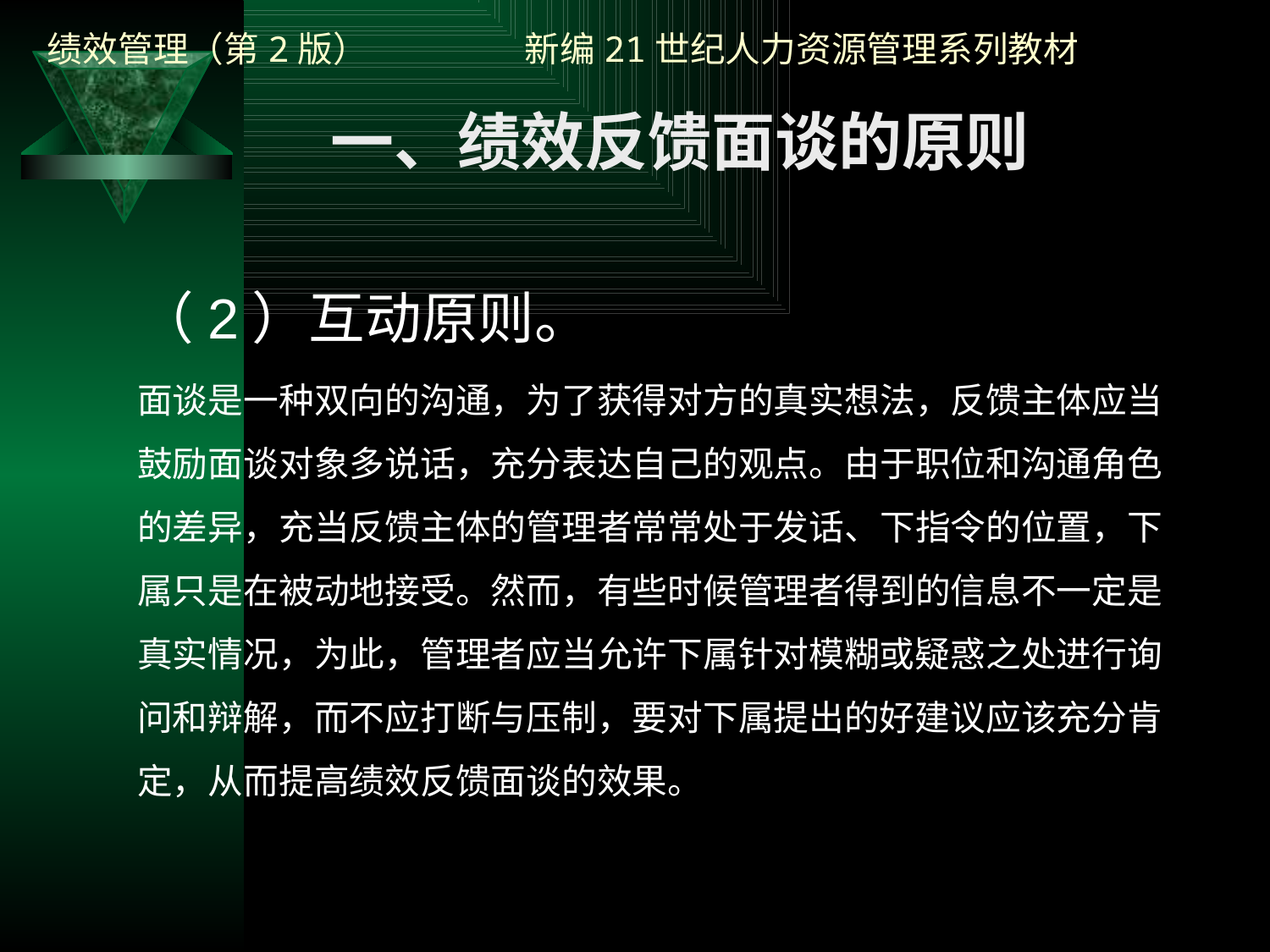

一、绩效反馈面谈的原则
（2）互动原则。
面谈是一种双向的沟通，为了获得对方的真实想法，反馈主体应当鼓励面谈对象多说话，充分表达自己的观点。由于职位和沟通角色的差异，充当反馈主体的管理者常常处于发话、下指令的位置，下属只是在被动地接受。然而，有些时候管理者得到的信息不一定是真实情况，为此，管理者应当允许下属针对模糊或疑惑之处进行询问和辩解，而不应打断与压制，要对下属提出的好建议应该充分肯定，从而提高绩效反馈面谈的效果。